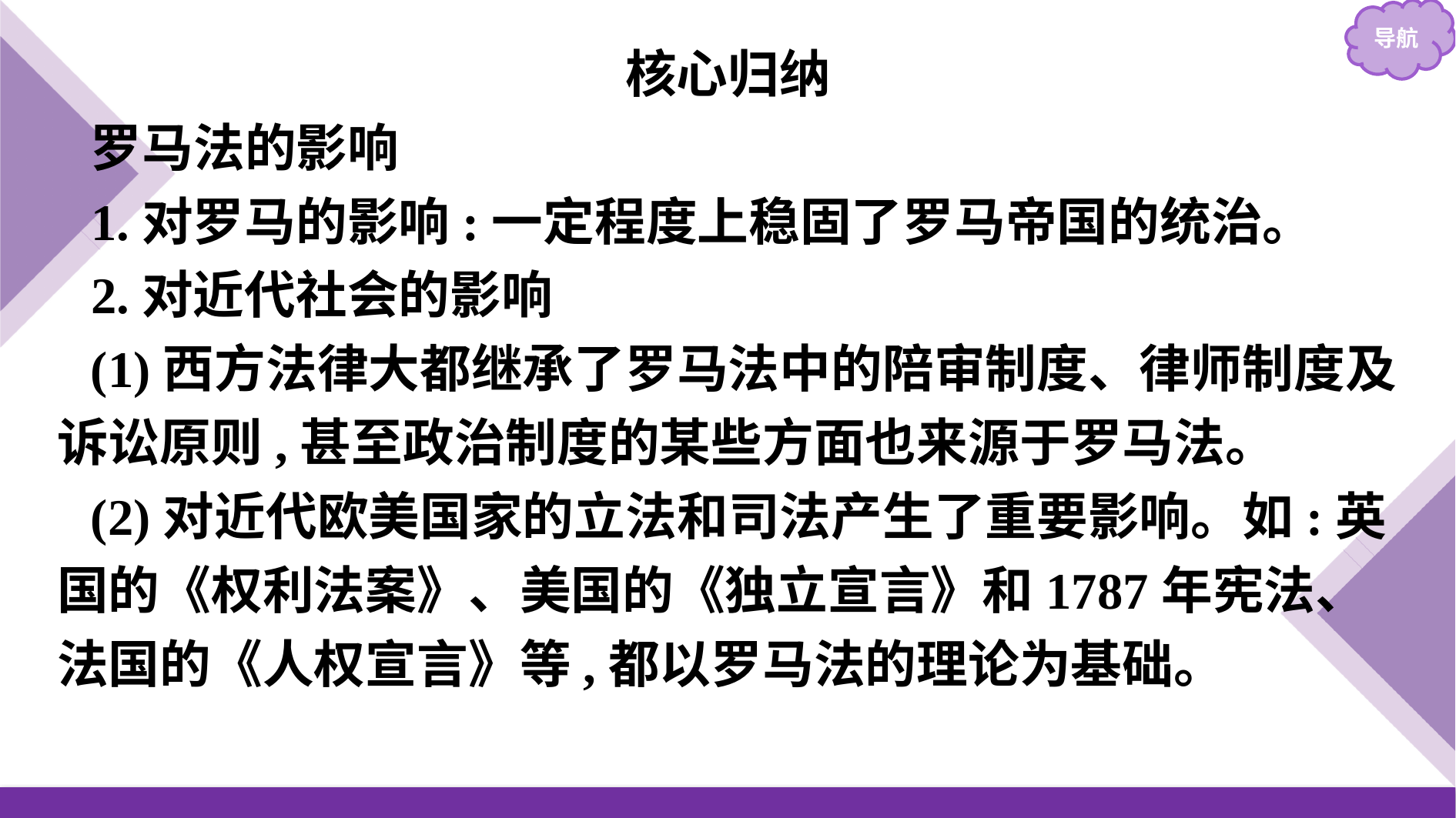

核心归纳
罗马法的影响
1.对罗马的影响:一定程度上稳固了罗马帝国的统治。
2.对近代社会的影响
(1)西方法律大都继承了罗马法中的陪审制度、律师制度及诉讼原则,甚至政治制度的某些方面也来源于罗马法。
(2)对近代欧美国家的立法和司法产生了重要影响。如:英国的《权利法案》、美国的《独立宣言》和1787年宪法、法国的《人权宣言》等,都以罗马法的理论为基础。